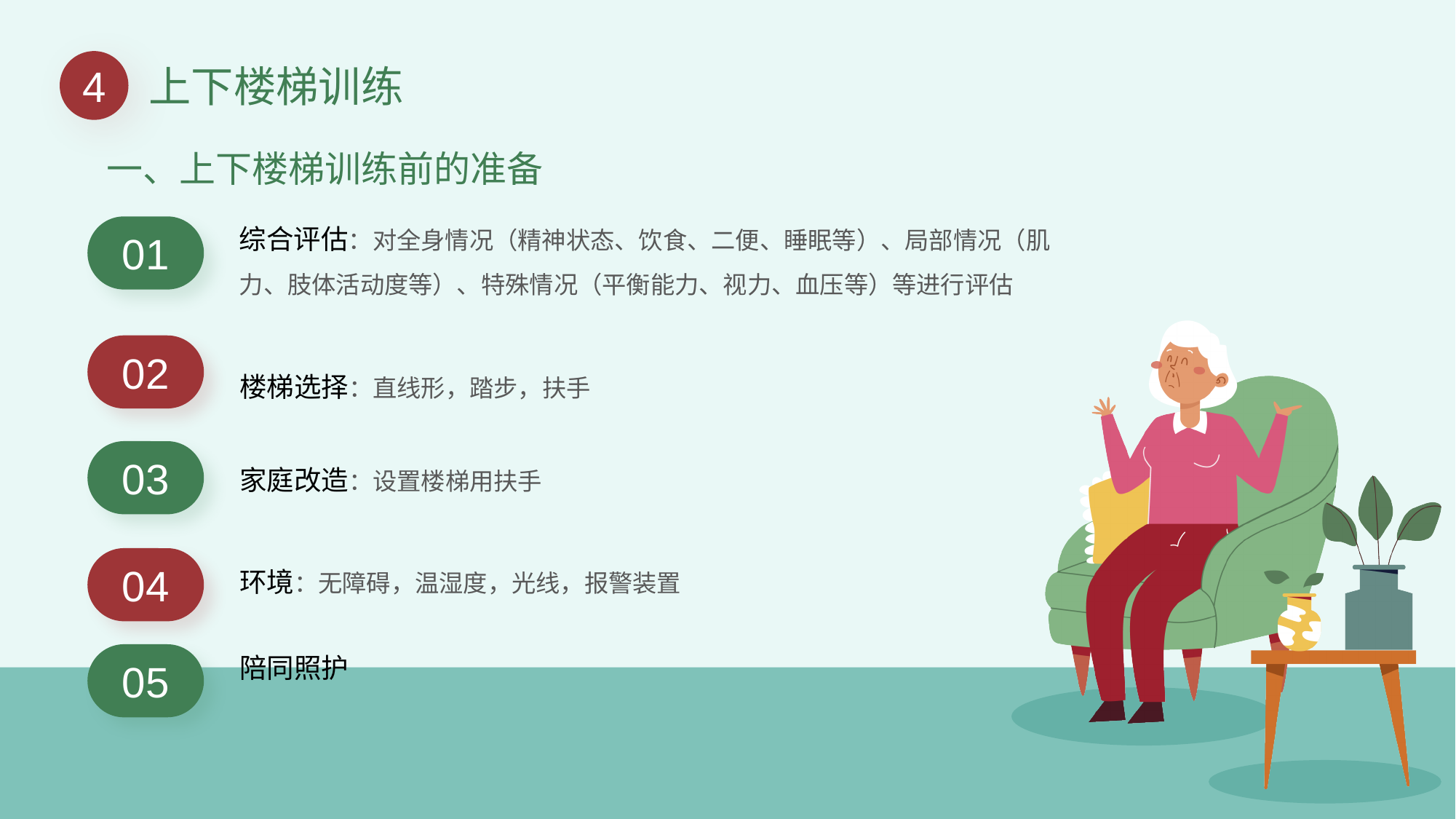

4
上下楼梯训练
一、上下楼梯训练前的准备
综合评估：对全身情况（精神状态、饮食、二便、睡眠等）、局部情况（肌力、肢体活动度等）、特殊情况（平衡能力、视力、血压等）等进行评估
01
02
楼梯选择：直线形，踏步，扶手
03
家庭改造：设置楼梯用扶手
环境：无障碍，温湿度，光线，报警装置
04
05
陪同照护